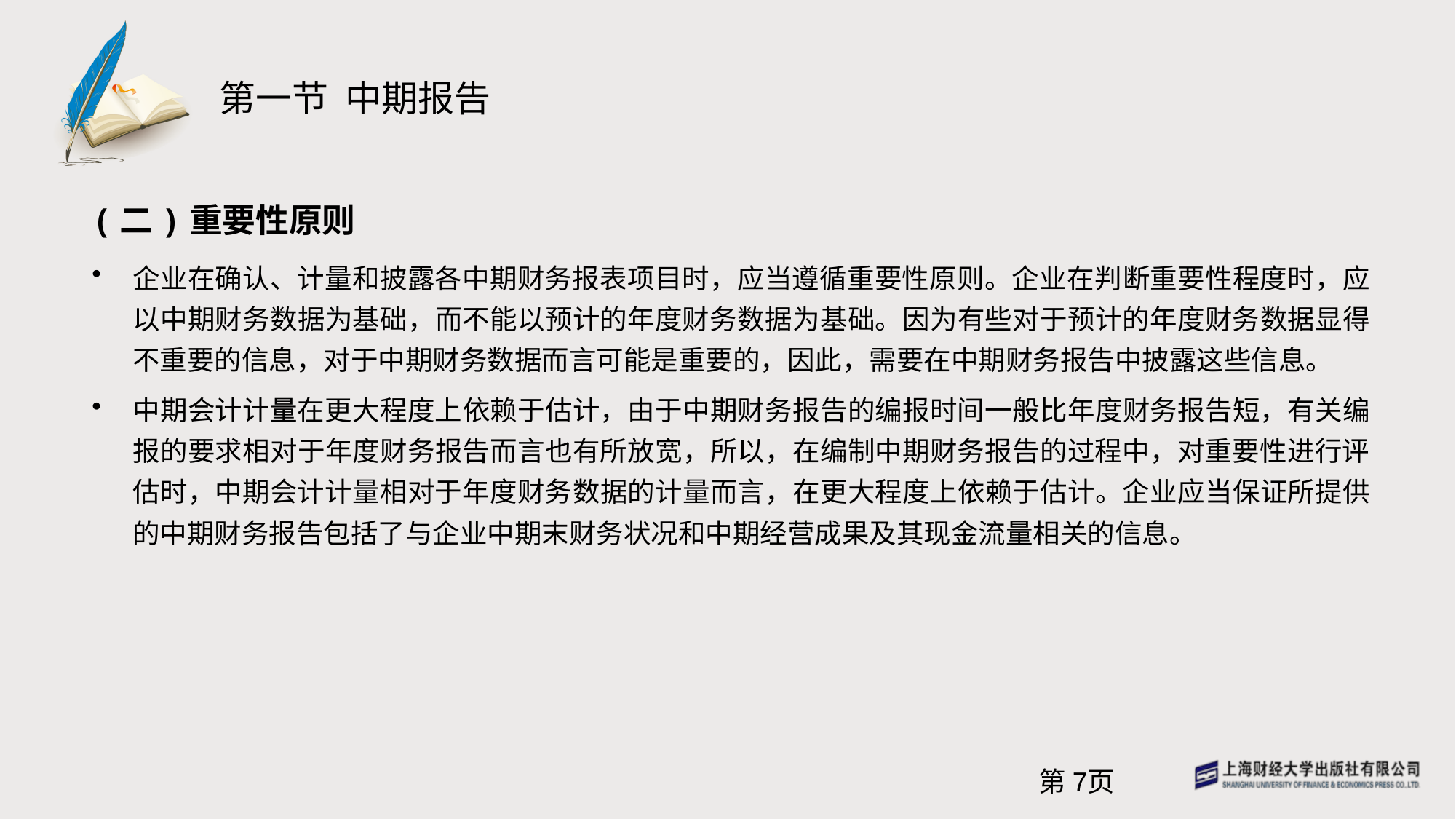

# 第一节  中期报告
(二)重要性原则
企业在确认、计量和披露各中期财务报表项目时，应当遵循重要性原则。企业在判断重要性程度时，应以中期财务数据为基础，而不能以预计的年度财务数据为基础。因为有些对于预计的年度财务数据显得不重要的信息，对于中期财务数据而言可能是重要的，因此，需要在中期财务报告中披露这些信息。
中期会计计量在更大程度上依赖于估计，由于中期财务报告的编报时间一般比年度财务报告短，有关编报的要求相对于年度财务报告而言也有所放宽，所以，在编制中期财务报告的过程中，对重要性进行评估时，中期会计计量相对于年度财务数据的计量而言，在更大程度上依赖于估计。企业应当保证所提供的中期财务报告包括了与企业中期末财务状况和中期经营成果及其现金流量相关的信息。

7